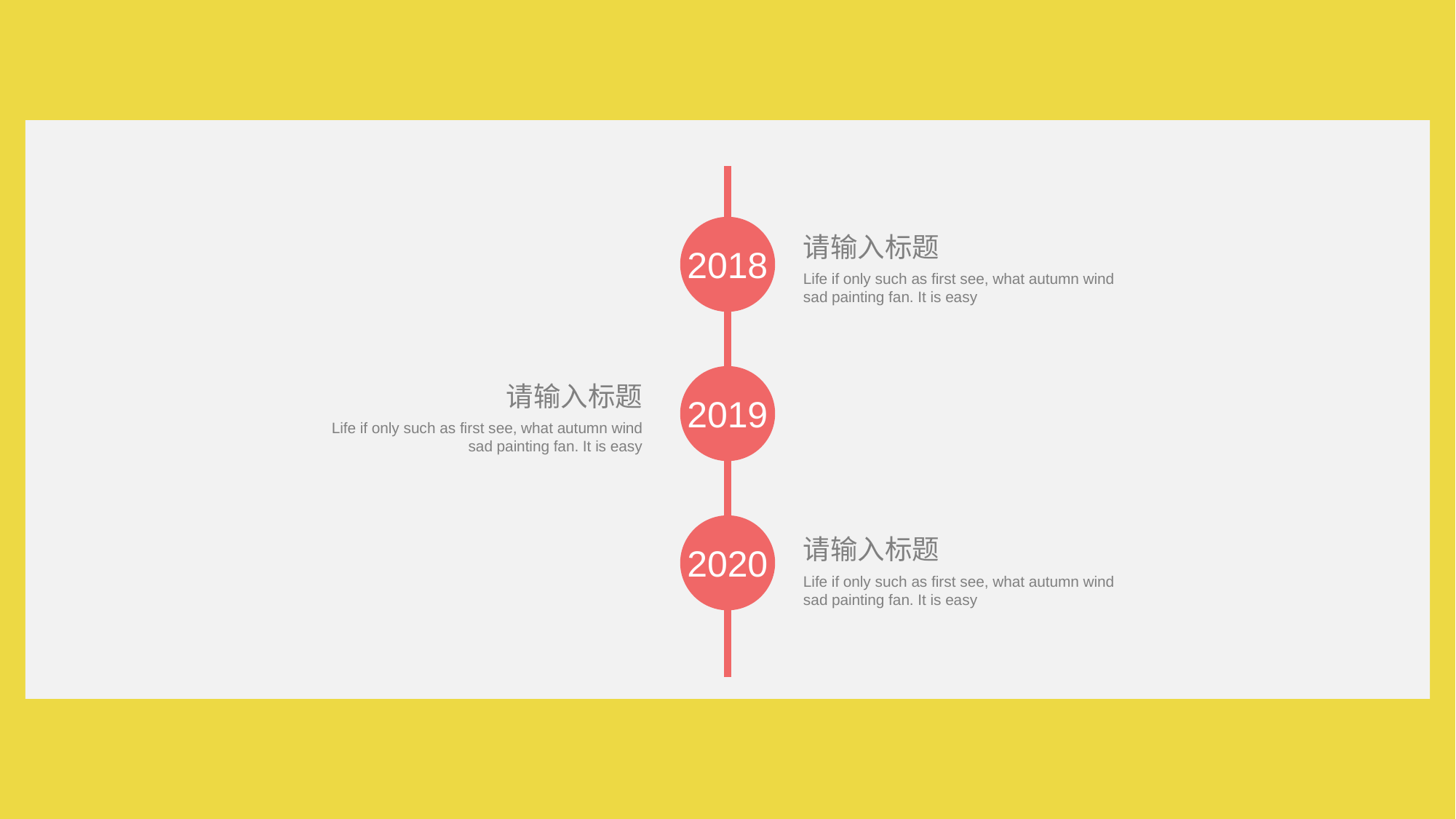

2018
请输入标题
Life if only such as first see, what autumn wind sad painting fan. It is easy

2019
请输入标题
Life if only such as first see, what autumn wind sad painting fan. It is easy

2020
请输入标题
Life if only such as first see, what autumn wind sad painting fan. It is easy